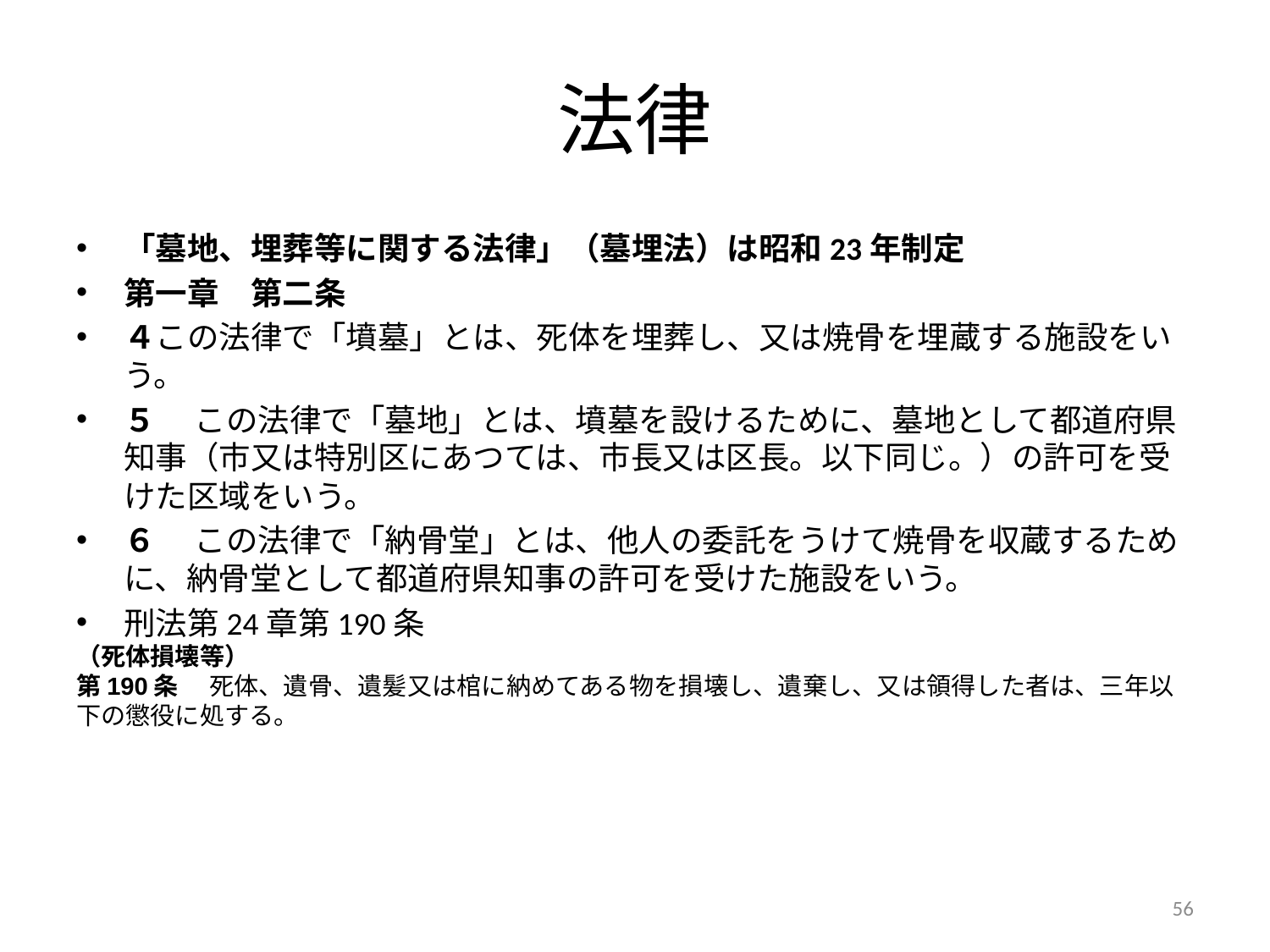

# 法律
「墓地、埋葬等に関する法律」（墓埋法）は昭和23年制定
第一章　第二条
４この法律で「墳墓」とは、死体を埋葬し、又は焼骨を埋蔵する施設をいう。
５ 　この法律で「墓地」とは、墳墓を設けるために、墓地として都道府県知事（市又は特別区にあつては、市長又は区長。以下同じ。）の許可を受けた区域をいう。
６ 　この法律で「納骨堂」とは、他人の委託をうけて焼骨を収蔵するために、納骨堂として都道府県知事の許可を受けた施設をいう。
刑法第24章第190条
（死体損壊等）
第190条 　死体、遺骨、遺髪又は棺に納めてある物を損壊し、遺棄し、又は領得した者は、三年以下の懲役に処する。
56